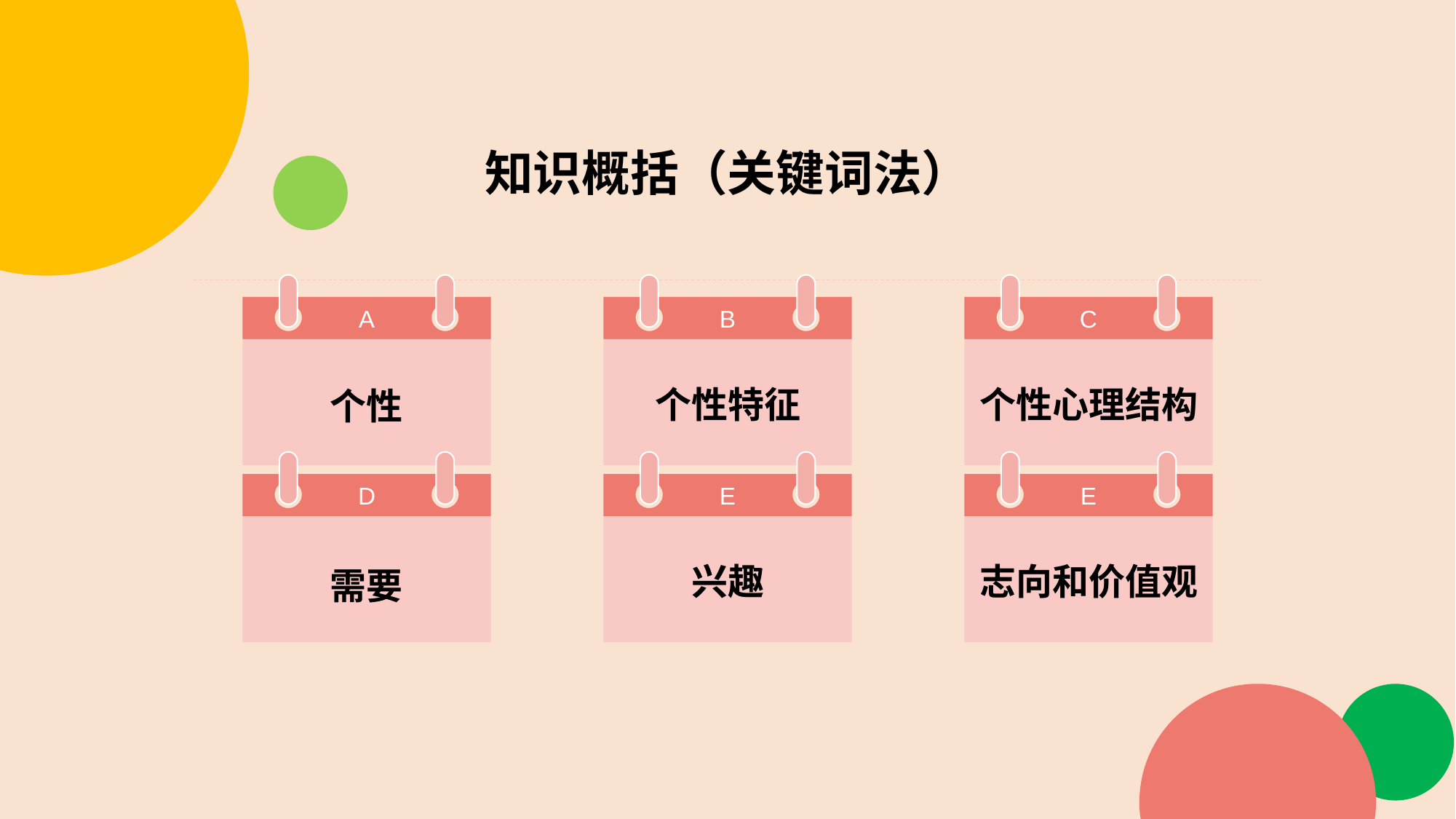

知识概括（关键词法）

A
B
C

个性特征
个性心理结构
个性

D
E
E

需要
兴趣
志向和价值观